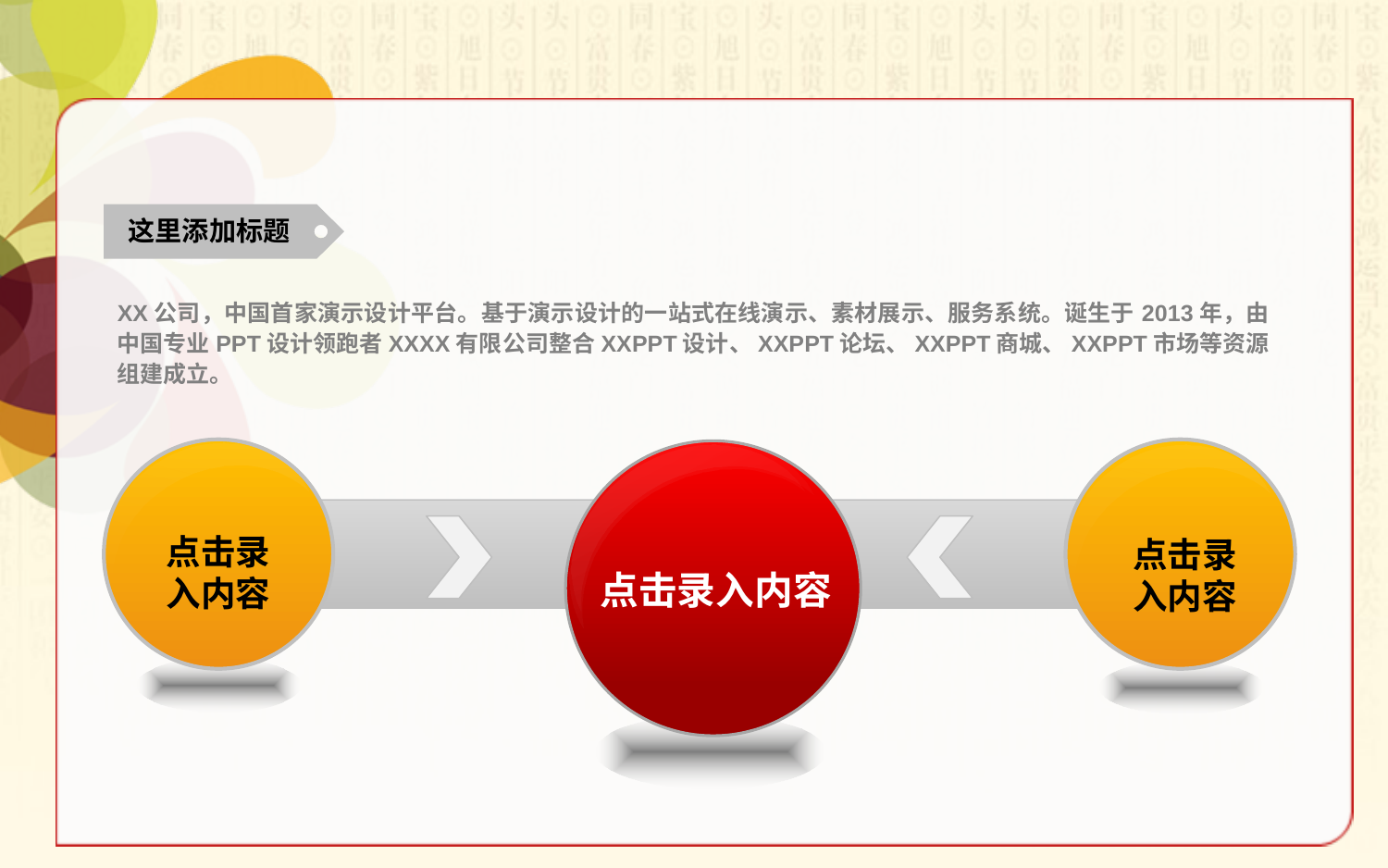

这里添加标题
XX公司，中国首家演示设计平台。基于演示设计的一站式在线演示、素材展示、服务系统。诞生于2013年，由中国专业PPT设计领跑者XXXX有限公司整合XXPPT设计、XXPPT论坛、XXPPT商城、XXPPT市场等资源组建成立。

点击录
入内容
点击录
入内容
点击录入内容